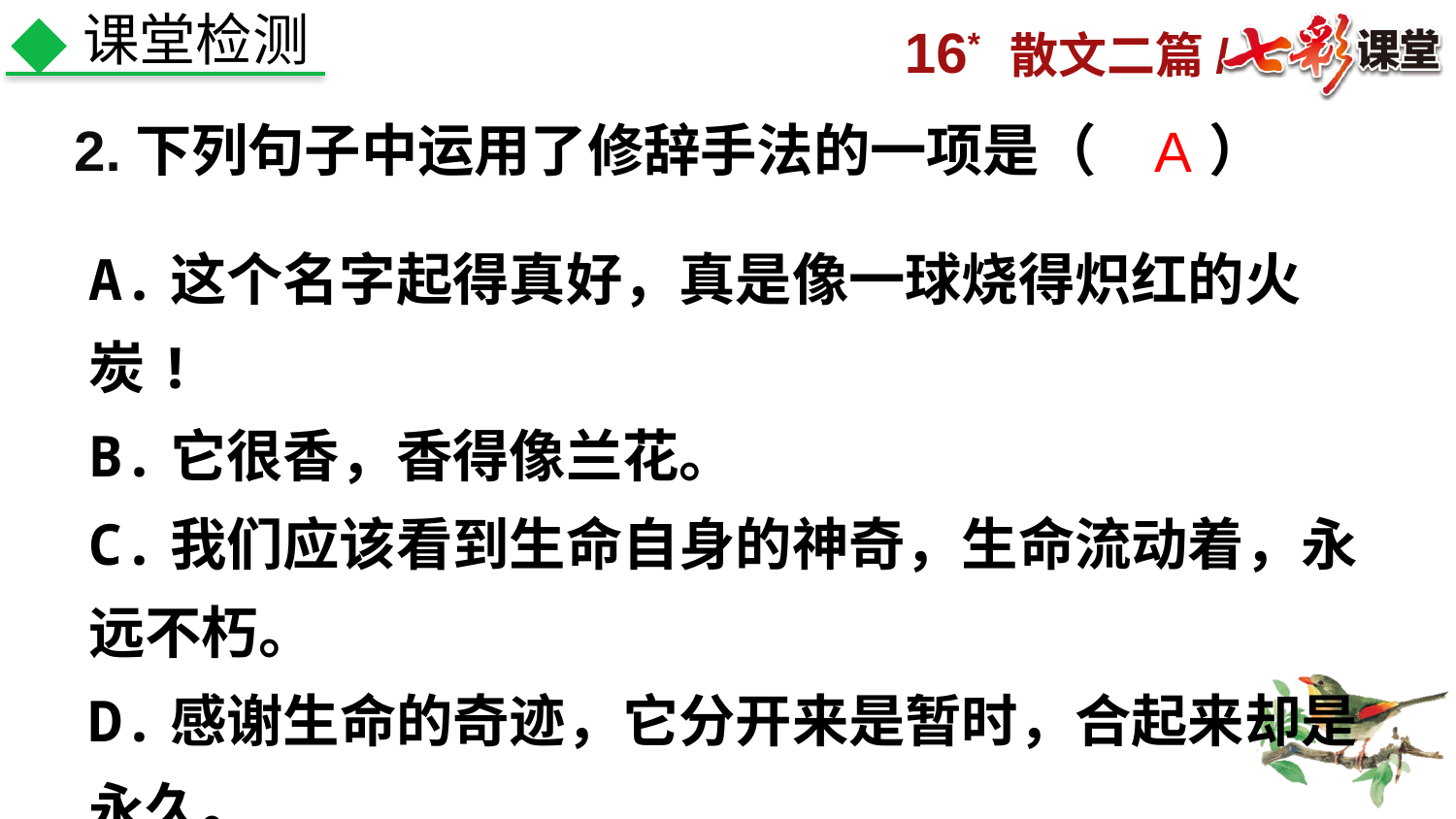

课堂检测

 2.下列句子中运用了修辞手法的一项是（　　）
A
A.这个名字起得真好，真是像一球烧得炽红的火炭!
B.它很香，香得像兰花。
C.我们应该看到生命自身的神奇，生命流动着，永远不朽。
D.感谢生命的奇迹，它分开来是暂时，合起来却是永久。